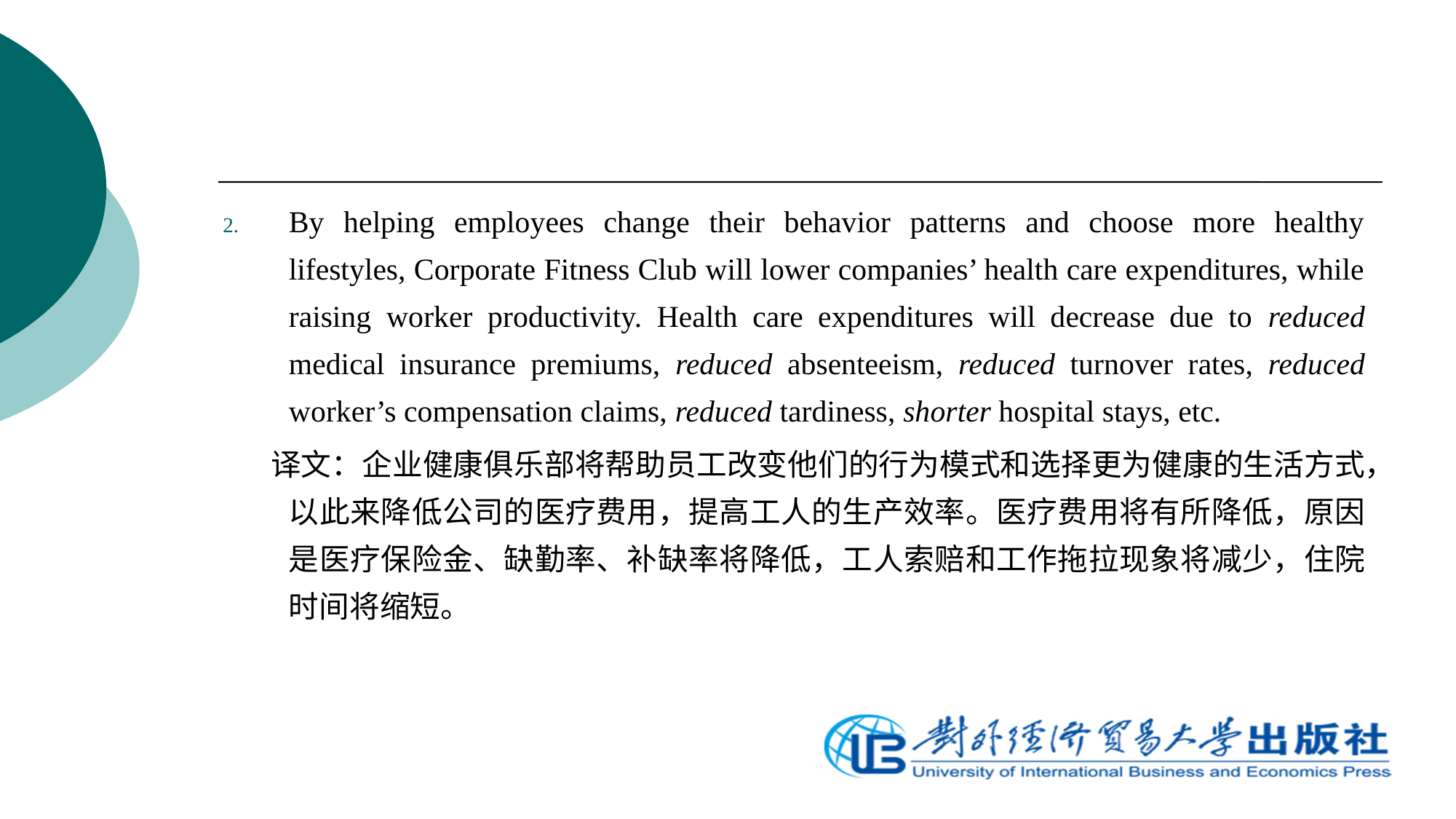

By helping employees change their behavior patterns and choose more healthy lifestyles, Corporate Fitness Club will lower companies’ health care expenditures, while raising worker productivity. Health care expenditures will decrease due to reduced medical insurance premiums, reduced absenteeism, reduced turnover rates, reduced worker’s compensation claims, reduced tardiness, shorter hospital stays, etc.
      译文：企业健康俱乐部将帮助员工改变他们的行为模式和选择更为健康的生活方式，以此来降低公司的医疗费用，提高工人的生产效率。医疗费用将有所降低，原因是医疗保险金、缺勤率、补缺率将降低，工人索赔和工作拖拉现象将减少，住院时间将缩短。